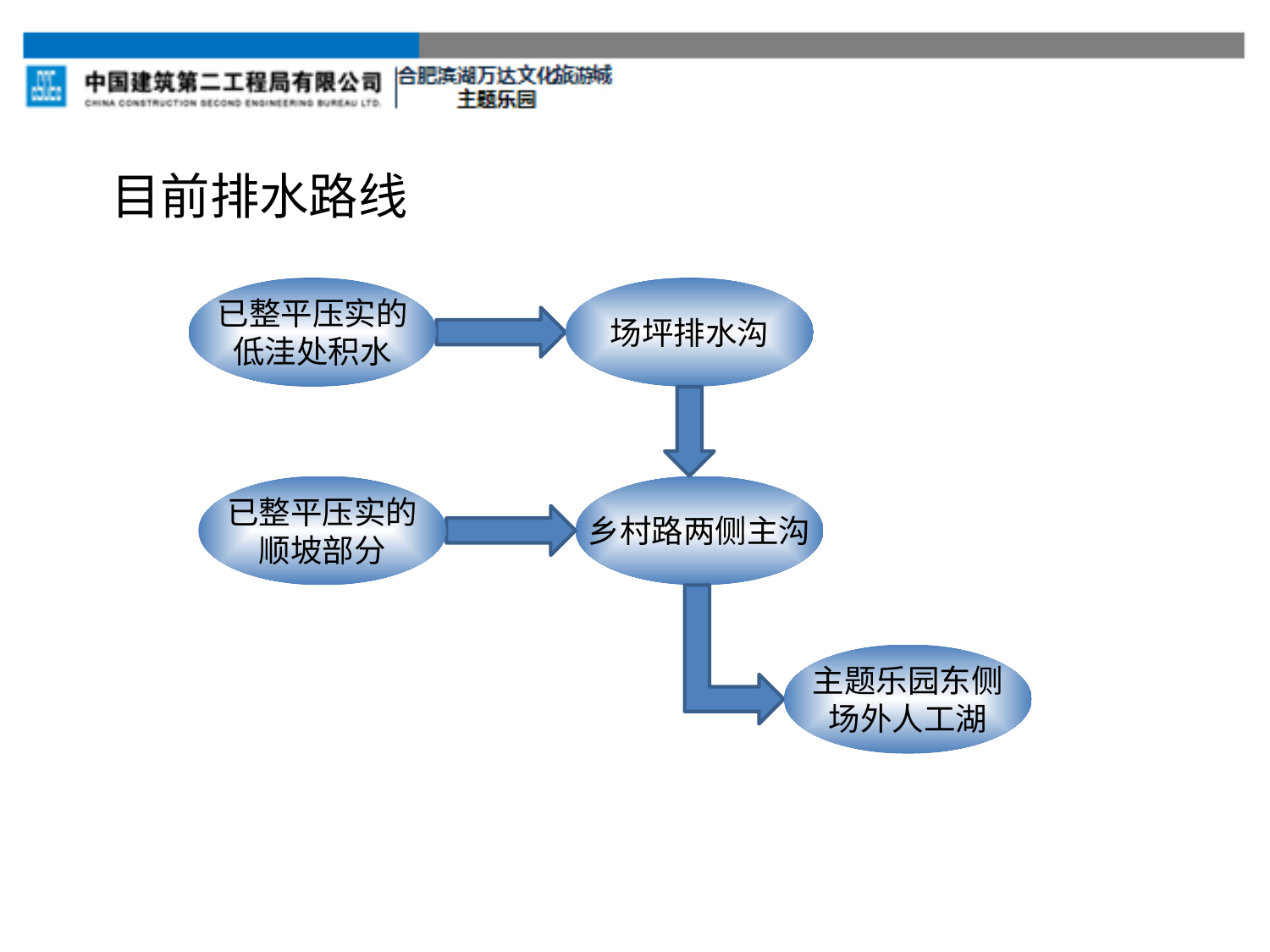

目前排水路线
已整平压实的
低洼处积水
场坪排水沟

已整平压实的
顺坡部分
乡村路两侧主沟

主题乐园东侧
场外人工湖